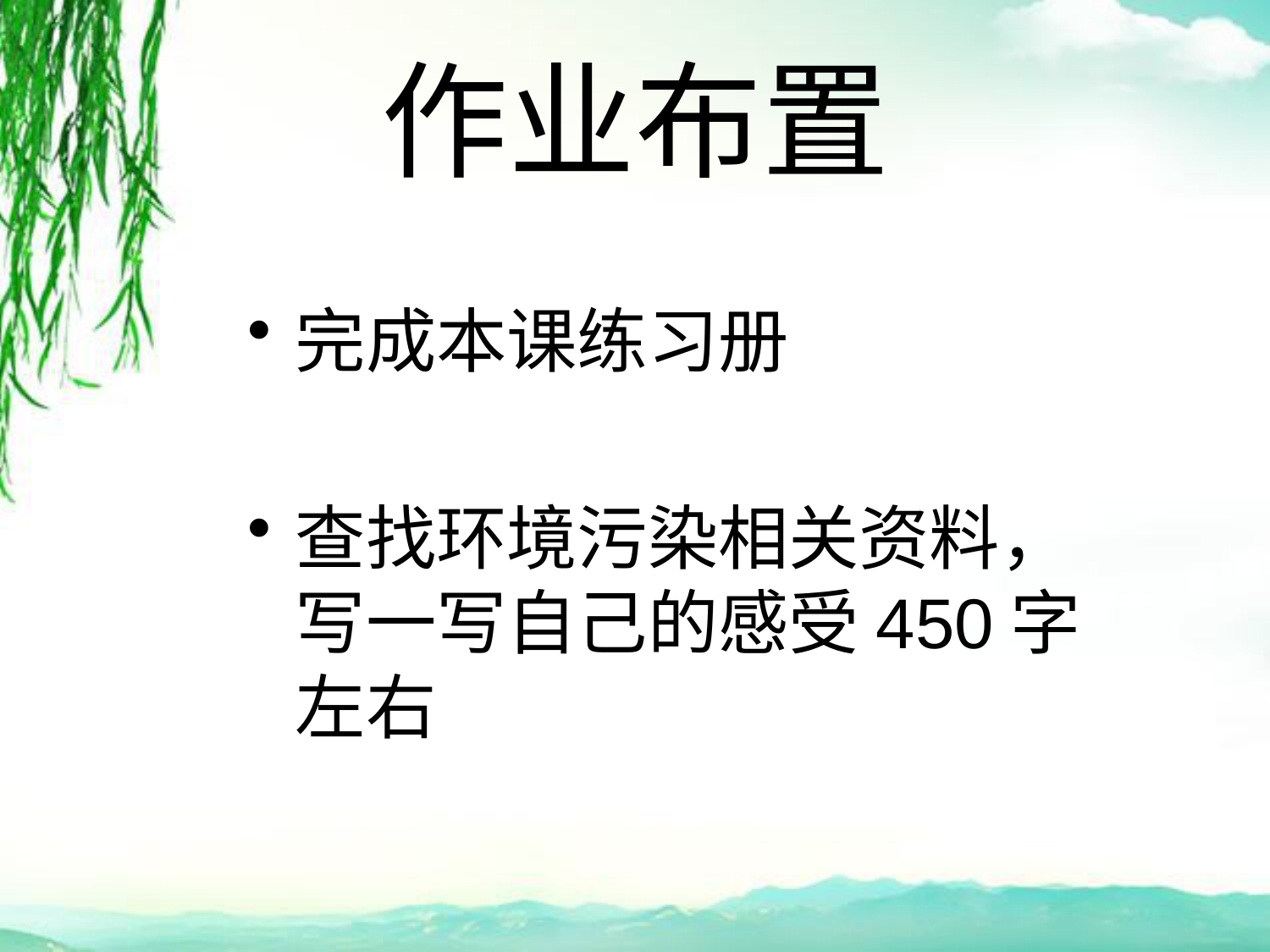

# 作业布置
完成本课练习册

查找环境污染相关资料，写一写自己的感受450字左右